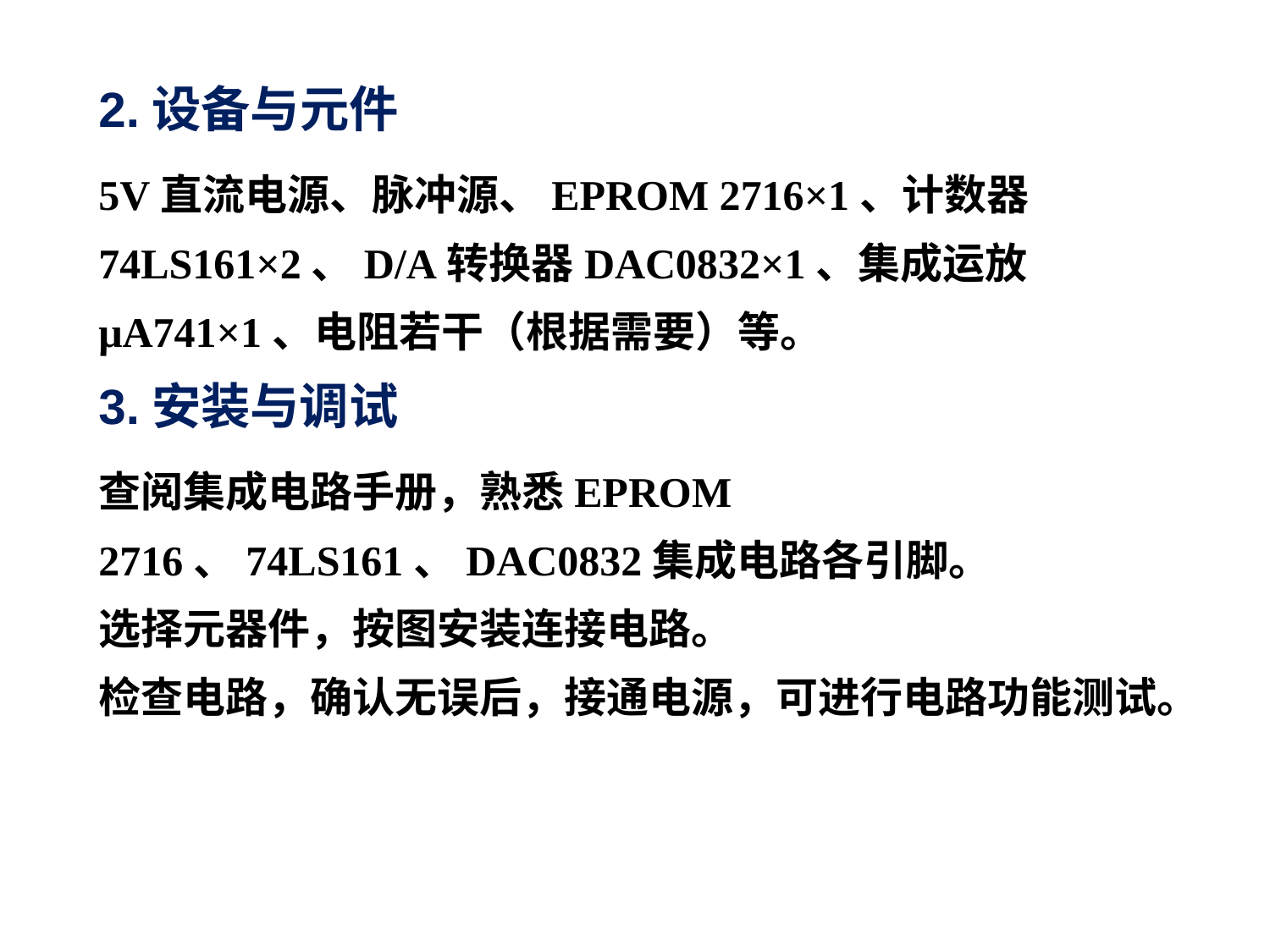

2.设备与元件
5V直流电源、脉冲源、EPROM 2716×1、计数器74LS161×2、D/A转换器DAC0832×1、集成运放μA741×1、电阻若干（根据需要）等。

3.安装与调试
查阅集成电路手册，熟悉EPROM 2716、74LS161、DAC0832集成电路各引脚。
选择元器件，按图安装连接电路。
检查电路，确认无误后，接通电源，可进行电路功能测试。